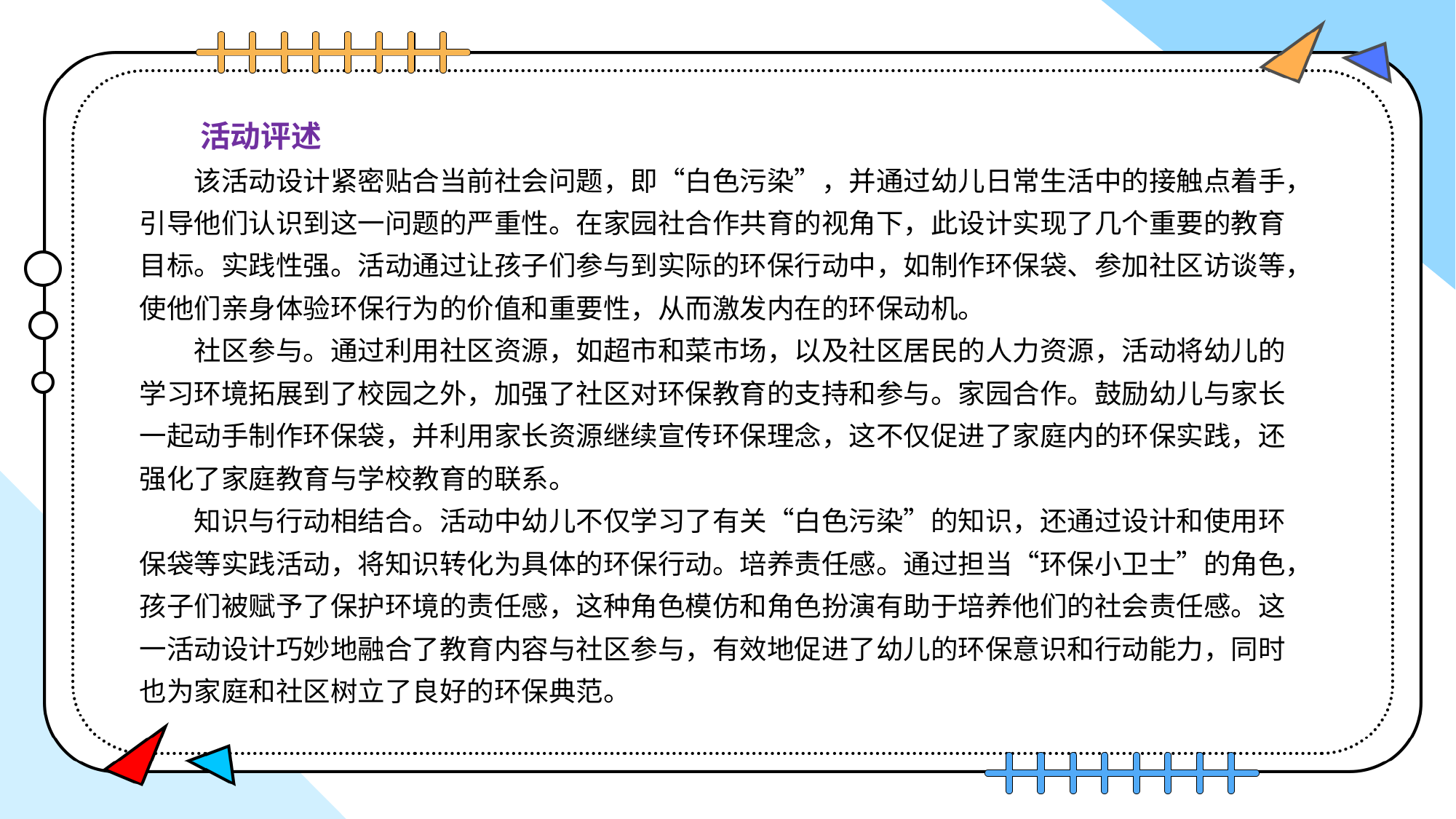

活动评述
该活动设计紧密贴合当前社会问题，即“白色污染”，并通过幼儿日常生活中的接触点着手，引导他们认识到这一问题的严重性。在家园社合作共育的视角下，此设计实现了几个重要的教育目标。实践性强。活动通过让孩子们参与到实际的环保行动中，如制作环保袋、参加社区访谈等，使他们亲身体验环保行为的价值和重要性，从而激发内在的环保动机。
社区参与。通过利用社区资源，如超市和菜市场，以及社区居民的人力资源，活动将幼儿的学习环境拓展到了校园之外，加强了社区对环保教育的支持和参与。家园合作。鼓励幼儿与家长一起动手制作环保袋，并利用家长资源继续宣传环保理念，这不仅促进了家庭内的环保实践，还强化了家庭教育与学校教育的联系。
知识与行动相结合。活动中幼儿不仅学习了有关“白色污染”的知识，还通过设计和使用环保袋等实践活动，将知识转化为具体的环保行动。培养责任感。通过担当“环保小卫士”的角色，孩子们被赋予了保护环境的责任感，这种角色模仿和角色扮演有助于培养他们的社会责任感。这一活动设计巧妙地融合了教育内容与社区参与，有效地促进了幼儿的环保意识和行动能力，同时也为家庭和社区树立了良好的环保典范。